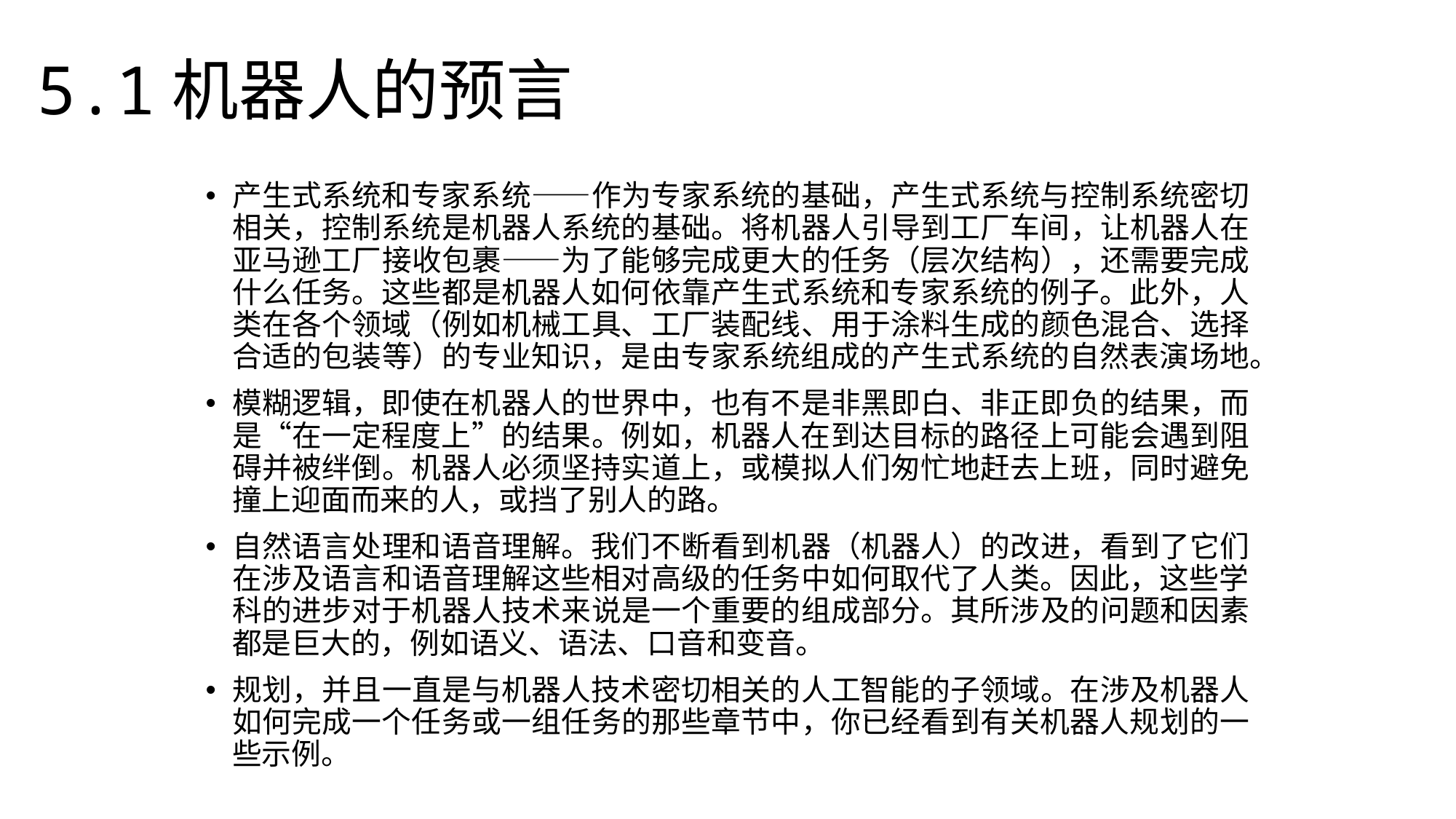

5.1机器人的预言
产生式系统和专家系统——作为专家系统的基础，产生式系统与控制系统密切相关，控制系统是机器人系统的基础。将机器人引导到工厂车间，让机器人在亚马逊工厂接收包裹——为了能够完成更大的任务（层次结构），还需要完成什么任务。这些都是机器人如何依靠产生式系统和专家系统的例子。此外，人类在各个领域（例如机械工具、工厂装配线、用于涂料生成的颜色混合、选择合适的包装等）的专业知识，是由专家系统组成的产生式系统的自然表演场地。
模糊逻辑，即使在机器人的世界中，也有不是非黑即白、非正即负的结果，而是“在一定程度上”的结果。例如，机器人在到达目标的路径上可能会遇到阻碍并被绊倒。机器人必须坚持实道上，或模拟人们匆忙地赶去上班，同时避免撞上迎面而来的人，或挡了别人的路。
自然语言处理和语音理解。我们不断看到机器（机器人）的改进，看到了它们在涉及语言和语音理解这些相对高级的任务中如何取代了人类。因此，这些学科的进步对于机器人技术来说是一个重要的组成部分。其所涉及的问题和因素都是巨大的，例如语义、语法、口音和变音。
规划，并且一直是与机器人技术密切相关的人工智能的子领域。在涉及机器人如何完成一个任务或一组任务的那些章节中，你已经看到有关机器人规划的一些示例。